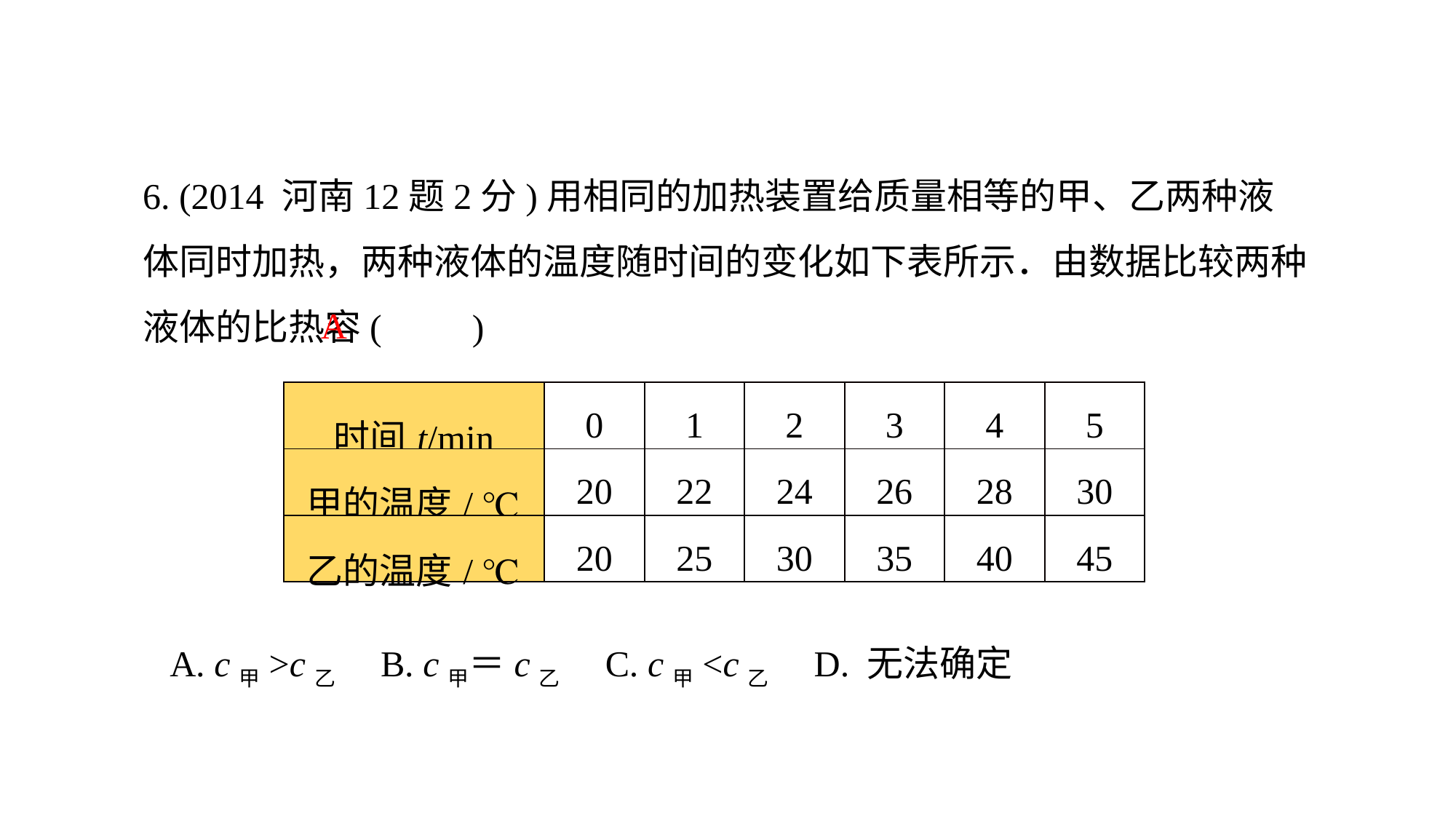

6. (2014 河南12题2分)用相同的加热装置给质量相等的甲、乙两种液体同时加热，两种液体的温度随时间的变化如下表所示．由数据比较两种液体的比热容(　　)
A
| 时间t/min | 0 | 1 | 2 | 3 | 4 | 5 |
| --- | --- | --- | --- | --- | --- | --- |
| 甲的温度/ ℃ | 20 | 22 | 24 | 26 | 28 | 30 |
| 乙的温度/ ℃ | 20 | 25 | 30 | 35 | 40 | 45 |
A. c甲>c乙　B. c甲＝c乙　C. c甲<c乙　D. 无法确定